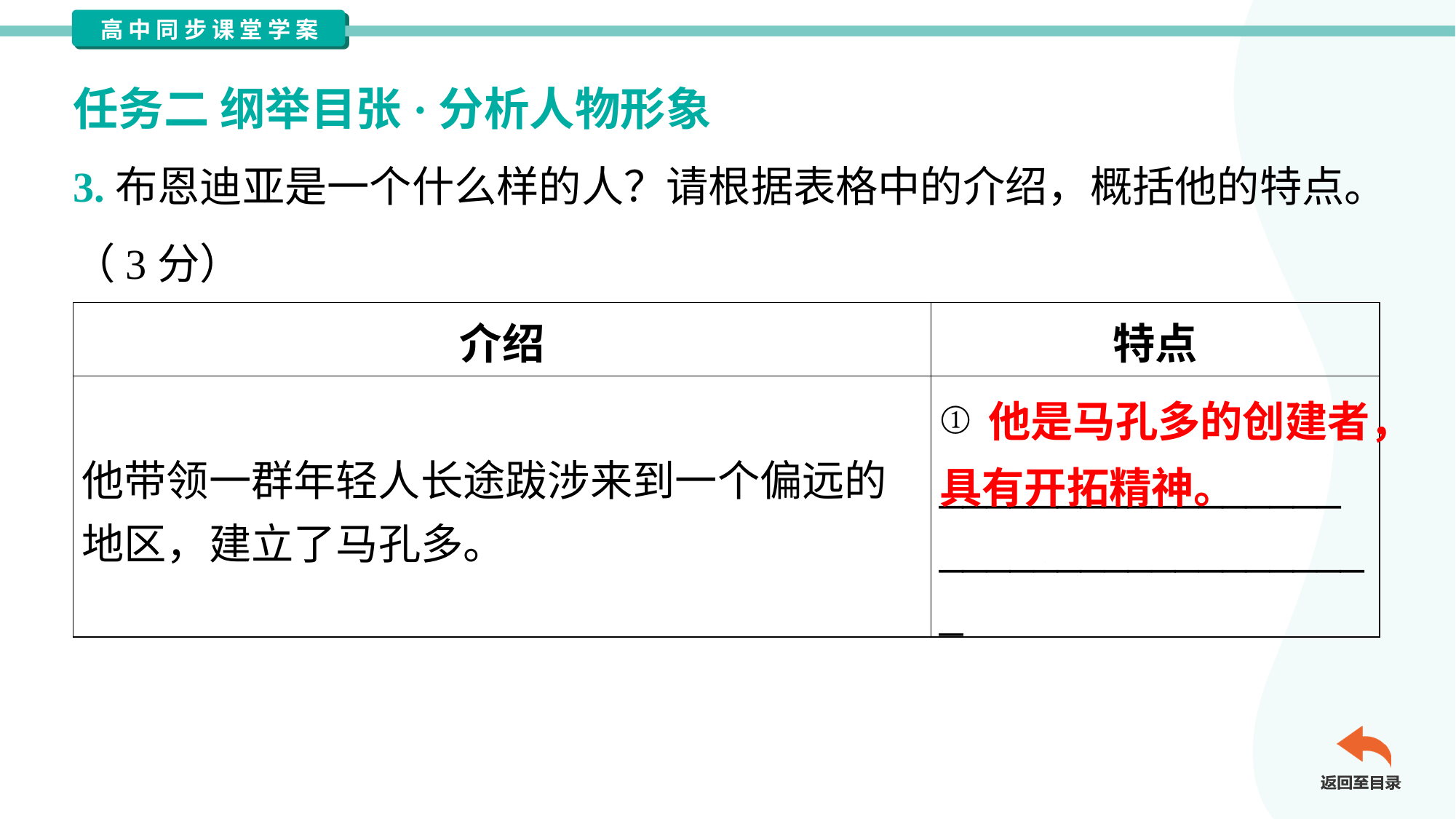

任务二 纲举目张·分析人物形象
3.布恩迪亚是一个什么样的人？请根据表格中的介绍，概括他的特点。
（3分）
| 介绍 | 特点 |
| --- | --- |
| 他带领一群年轻人长途跋涉来到一个偏远的 地区，建立了马孔多。 | ① \_\_\_\_\_\_\_\_\_\_\_\_\_\_\_\_\_ \_\_\_\_\_\_\_\_\_\_\_\_\_\_\_\_\_\_\_ |
    他是马孔多的创建者，具有开拓精神。